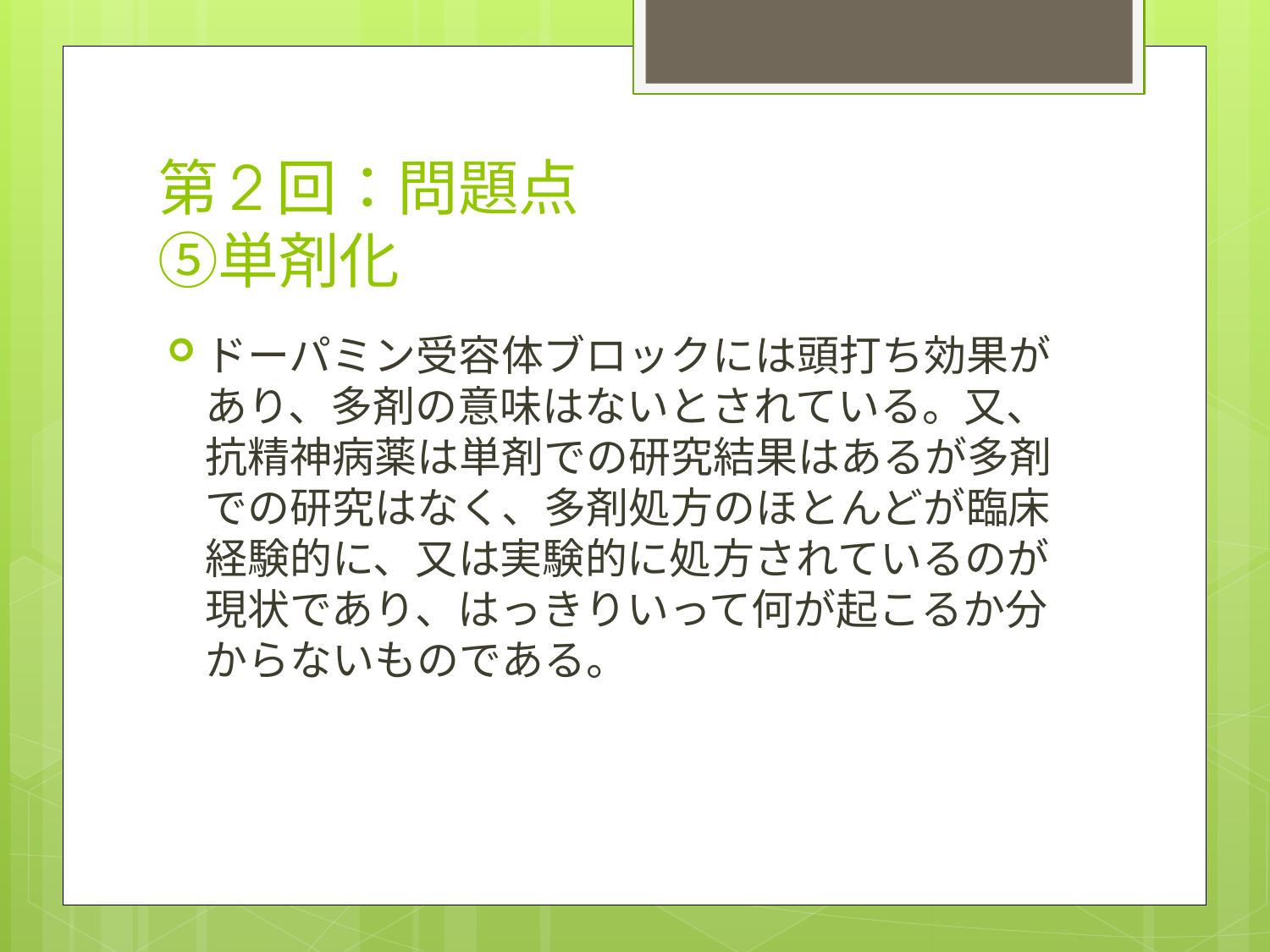

# 第2回：問題点 ⑤単剤化
ドーパミン受容体ブロックには頭打ち効果があり、多剤の意味はないとされている。又、抗精神病薬は単剤での研究結果はあるが多剤での研究はなく、多剤処方のほとんどが臨床経験的に、又は実験的に処方されているのが現状であり、はっきりいって何が起こるか分からないものである。